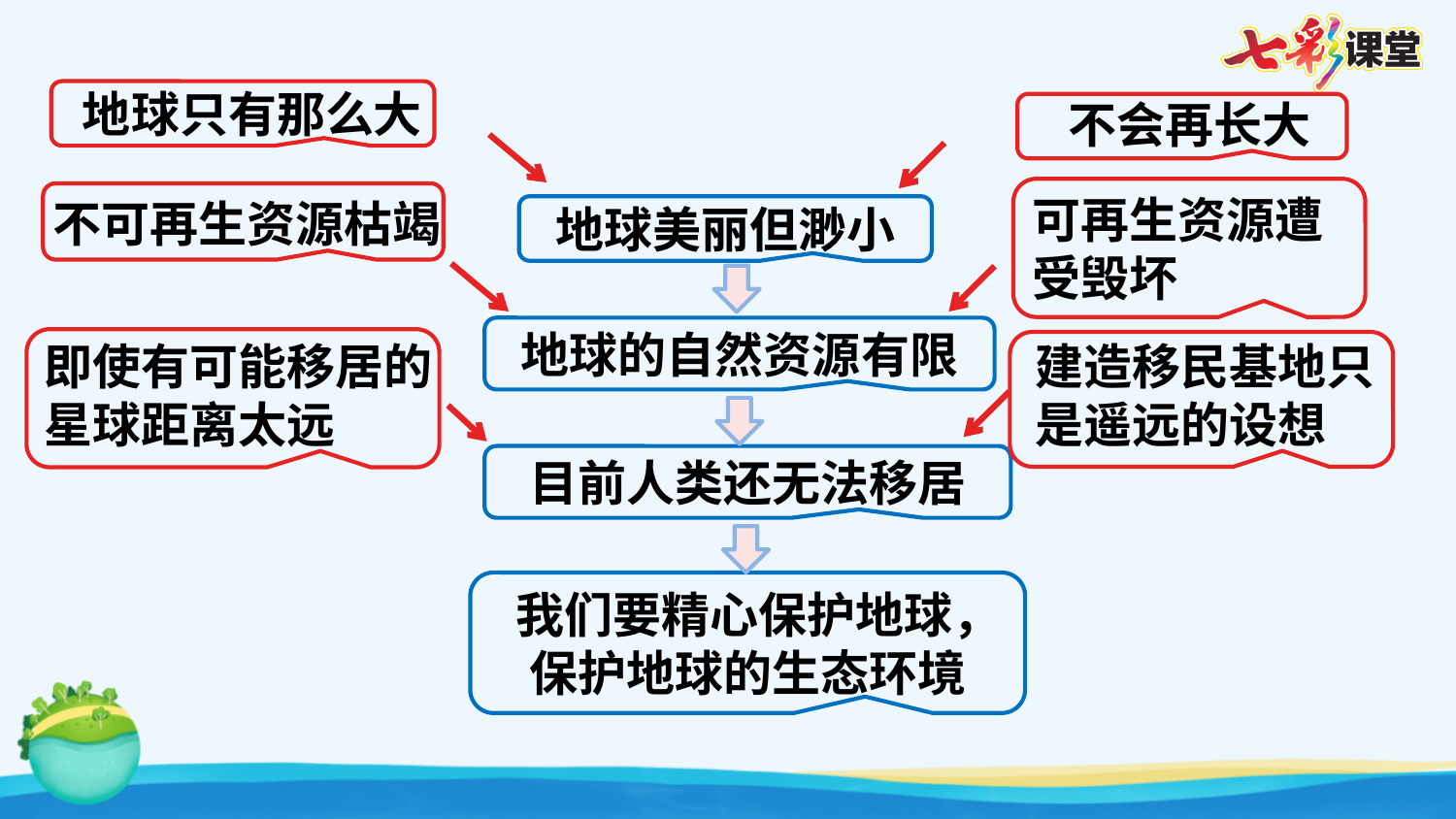

地球只有那么大

不会再长大

可再生资源遭
受毁坏

不可再生资源枯竭
地球美丽但渺小

地球的自然资源有限
建造移民基地只
是遥远的设想

即使有可能移居的
星球距离太远

目前人类还无法移居

 我们要精心保护地球，保护地球的生态环境